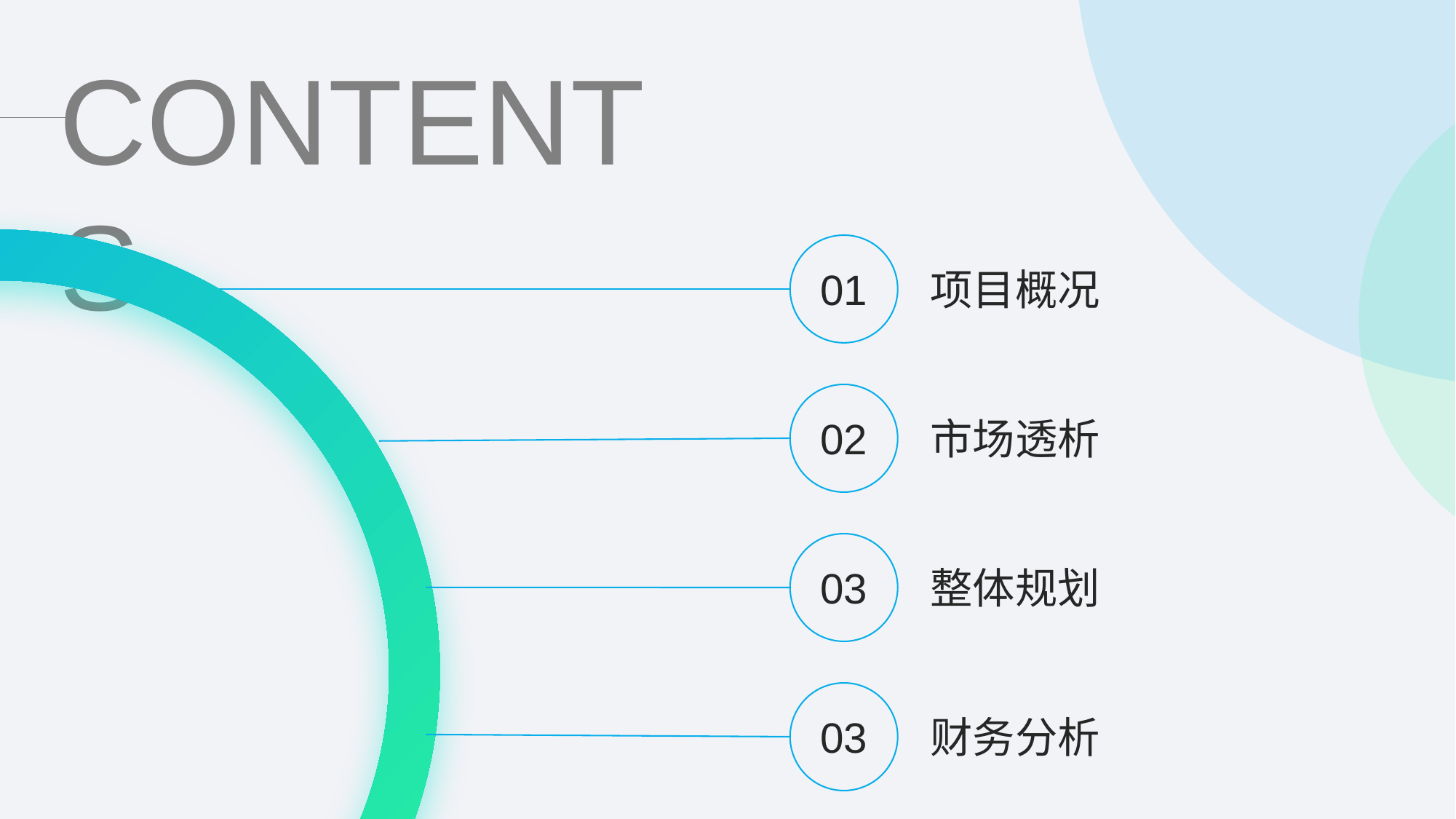

CONTENTS

01
项目概况

02
市场透析

03
整体规划

03
财务分析